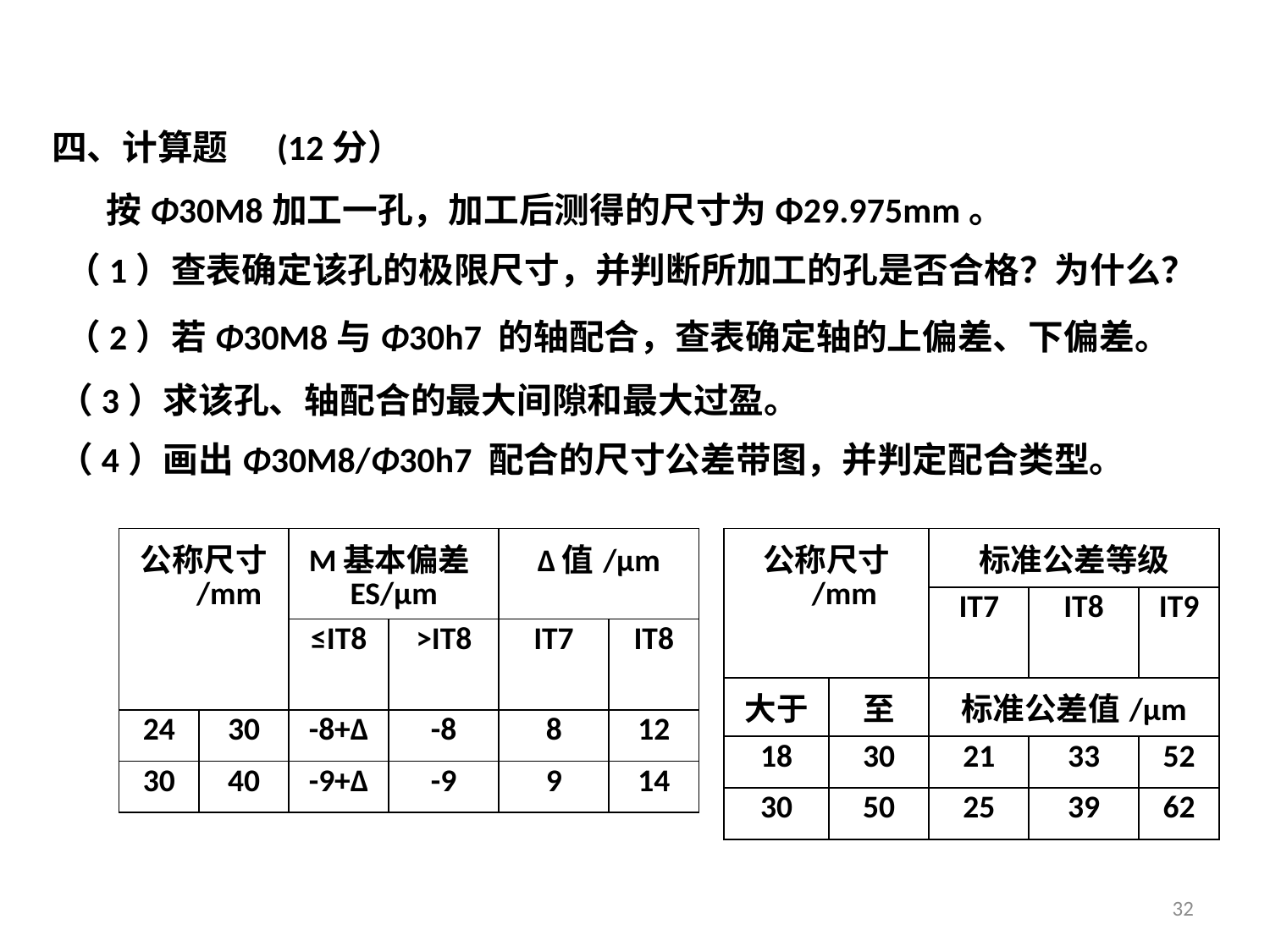

四、计算题     (12分）
       按Φ30M8加工一孔，加工后测得的尺寸为Φ29.975mm。
（1）查表确定该孔的极限尺寸，并判断所加工的孔是否合格？为什么？
（2）若Φ30M8与Φ30h7 的轴配合，查表确定轴的上偏差、下偏差。
（3）求该孔、轴配合的最大间隙和最大过盈。
（4）画出Φ30M8/Φ30h7 配合的尺寸公差带图，并判定配合类型。
| 公称尺寸 /mm |  | M基本偏差ES/μm |  | Δ值/μm |  |
| --- | --- | --- | --- | --- | --- |
|  |  | ≤IT8 | >IT8 | IT7 | IT8 |
| 24 | 30 | -8+Δ | -8 | 8 | 12 |
| 30 | 40 | -9+Δ | -9 | 9 | 14 |
| 公称尺寸 /mm |  | 标准公差等级 |  |  |
| --- | --- | --- | --- | --- |
|  |  | IT7 | IT8 | IT9 |
| 大于 | 至 | 标准公差值/μm |  |  |
| 18 | 30 | 21 | 33 | 52 |
| 30 | 50 | 25 | 39 | 62 |
32